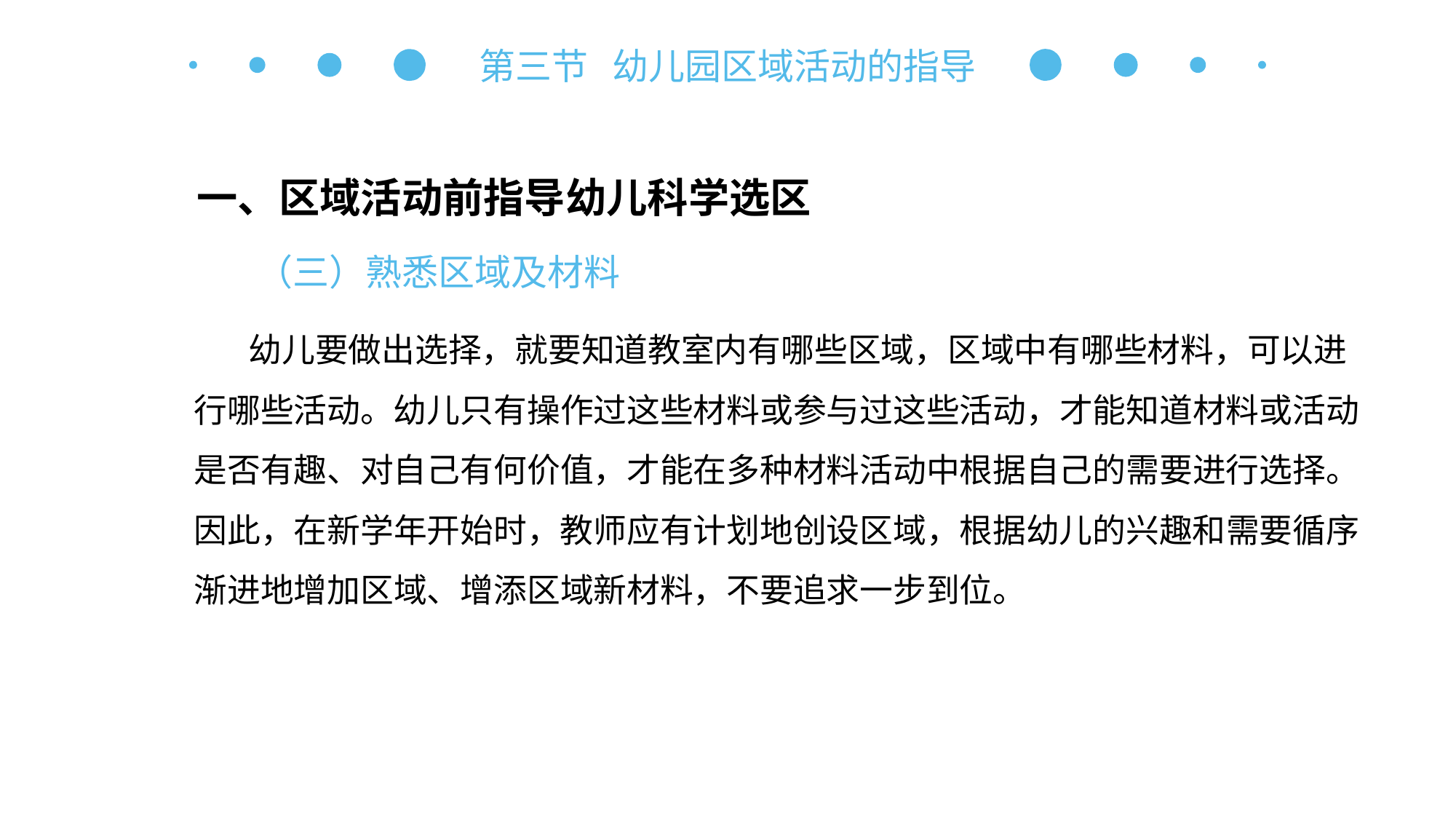

第三节   幼儿园区域活动的指导

一、区域活动前指导幼儿科学选区
（三）熟悉区域及材料
幼儿要做出选择，就要知道教室内有哪些区域，区域中有哪些材料，可以进行哪些活动。幼儿只有操作过这些材料或参与过这些活动，才能知道材料或活动是否有趣、对自己有何价值，才能在多种材料活动中根据自己的需要进行选择。因此，在新学年开始时，教师应有计划地创设区域，根据幼儿的兴趣和需要循序渐进地增加区域、增添区域新材料，不要追求一步到位。